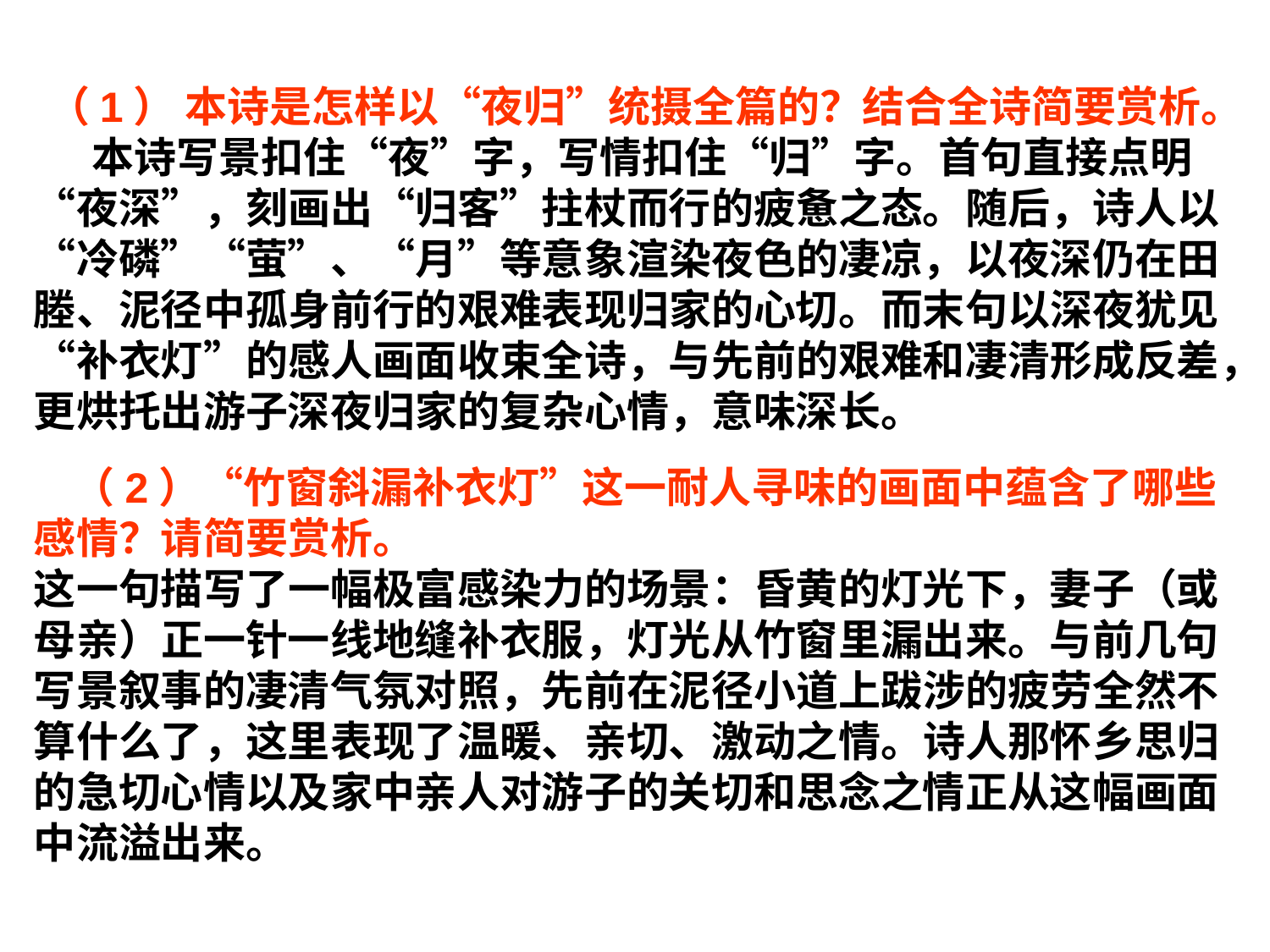

（1） 本诗是怎样以“夜归”统摄全篇的？结合全诗简要赏析。
     本诗写景扣住“夜”字，写情扣住“归”字。首句直接点明“夜深”，刻画出“归客”拄杖而行的疲惫之态。随后，诗人以“冷磷”“萤”、“月”等意象渲染夜色的凄凉，以夜深仍在田塍、泥径中孤身前行的艰难表现归家的心切。而末句以深夜犹见“补衣灯”的感人画面收束全诗，与先前的艰难和凄清形成反差，更烘托出游子深夜归家的复杂心情，意味深长。
   （2）“竹窗斜漏补衣灯”这一耐人寻味的画面中蕴含了哪些感情？请简要赏析。
这一句描写了一幅极富感染力的场景：昏黄的灯光下，妻子（或母亲）正一针一线地缝补衣服，灯光从竹窗里漏出来。与前几句写景叙事的凄清气氛对照，先前在泥径小道上跋涉的疲劳全然不算什么了，这里表现了温暖、亲切、激动之情。诗人那怀乡思归的急切心情以及家中亲人对游子的关切和思念之情正从这幅画面中流溢出来。